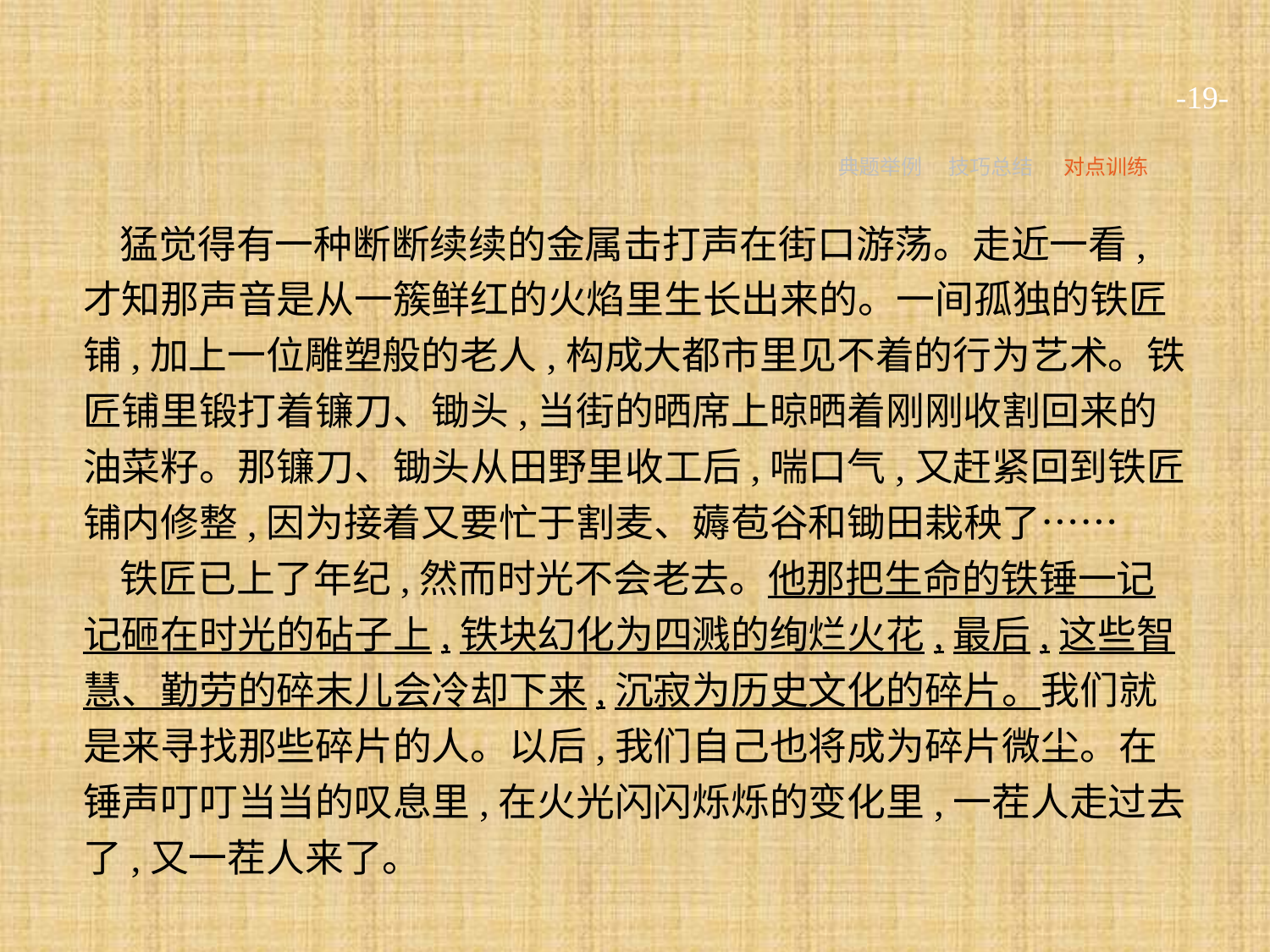

-19-
典题举例
技巧总结
对点训练
猛觉得有一种断断续续的金属击打声在街口游荡。走近一看,才知那声音是从一簇鲜红的火焰里生长出来的。一间孤独的铁匠铺,加上一位雕塑般的老人,构成大都市里见不着的行为艺术。铁匠铺里锻打着镰刀、锄头,当街的晒席上晾晒着刚刚收割回来的油菜籽。那镰刀、锄头从田野里收工后,喘口气,又赶紧回到铁匠铺内修整,因为接着又要忙于割麦、薅苞谷和锄田栽秧了……
铁匠已上了年纪,然而时光不会老去。他那把生命的铁锤一记记砸在时光的砧子上,铁块幻化为四溅的绚烂火花,最后,这些智慧、勤劳的碎末儿会冷却下来,沉寂为历史文化的碎片。我们就是来寻找那些碎片的人。以后,我们自己也将成为碎片微尘。在锤声叮叮当当的叹息里,在火光闪闪烁烁的变化里,一茬人走过去了,又一茬人来了。